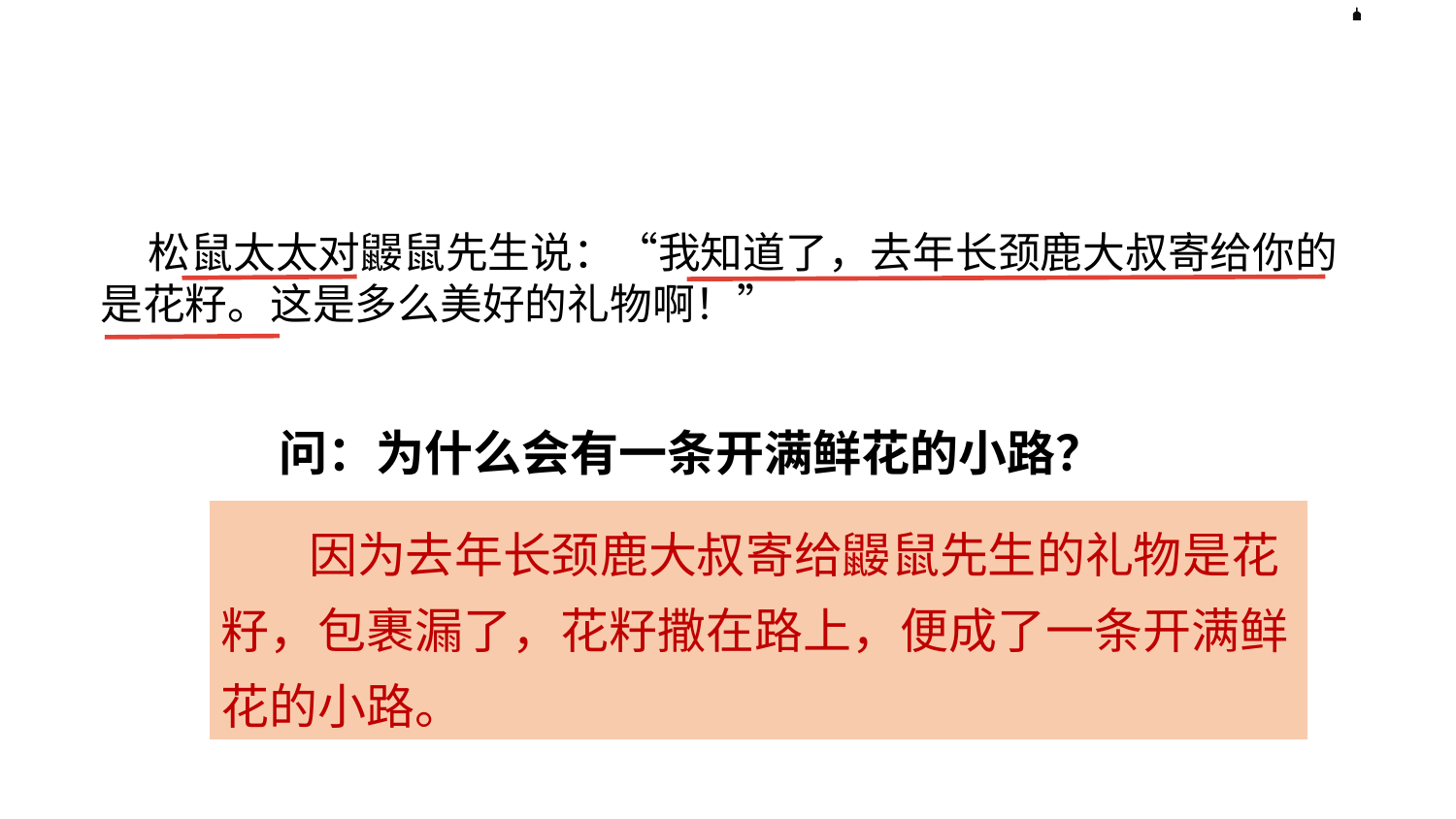

松鼠太太对鼹鼠先生说：“我知道了，去年长颈鹿大叔寄给你的是花籽。这是多么美好的礼物啊！”

问：为什么会有一条开满鲜花的小路？
       因为去年长颈鹿大叔寄给鼹鼠先生的礼物是花籽，包裹漏了，花籽撒在路上，便成了一条开满鲜花的小路。